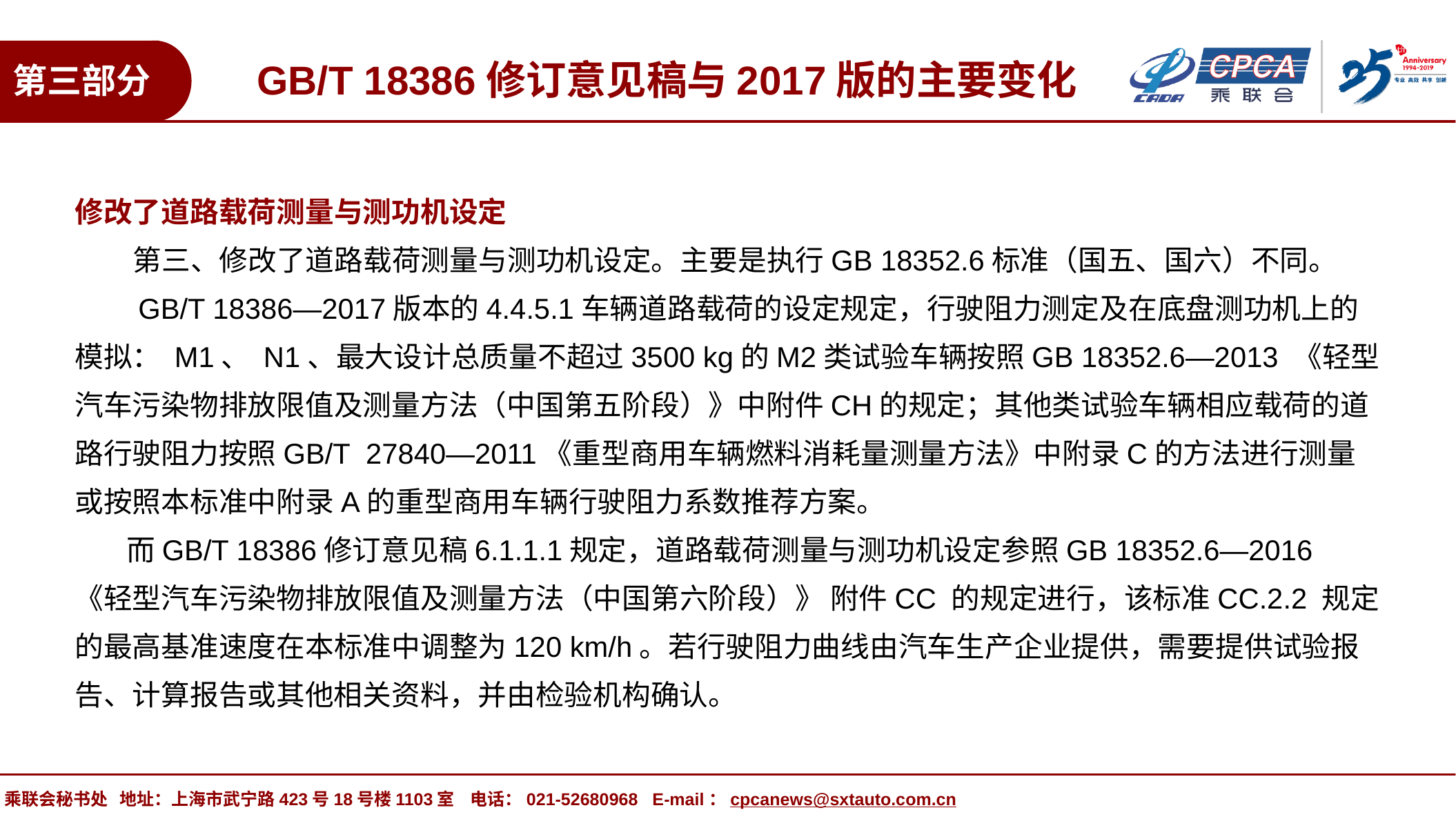

GB/T 18386修订意见稿与2017版的主要变化
第三部分
修改了道路载荷测量与测功机设定
        第三、修改了道路载荷测量与测功机设定。主要是执行GB 18352.6标准（国五、国六）不同。
        GB/T 18386—2017版本的4.4.5.1车辆道路载荷的设定规定，行驶阻力测定及在底盘测功机上的模拟： M1、 N1、最大设计总质量不超过3500 kg的M2类试验车辆按照GB 18352.6—2013 《轻型汽车污染物排放限值及测量方法（中国第五阶段）》中附件CH的规定；其他类试验车辆相应载荷的道路行驶阻力按照GB/T  27840—2011《重型商用车辆燃料消耗量测量方法》中附录C的方法进行测量或按照本标准中附录A的重型商用车辆行驶阻力系数推荐方案。
       而GB/T 18386修订意见稿6.1.1.1规定，道路载荷测量与测功机设定参照GB 18352.6—2016 《轻型汽车污染物排放限值及测量方法（中国第六阶段）》 附件CC 的规定进行，该标准CC.2.2 规定的最高基准速度在本标准中调整为120 km/h。若行驶阻力曲线由汽车生产企业提供，需要提供试验报告、计算报告或其他相关资料，并由检验机构确认。